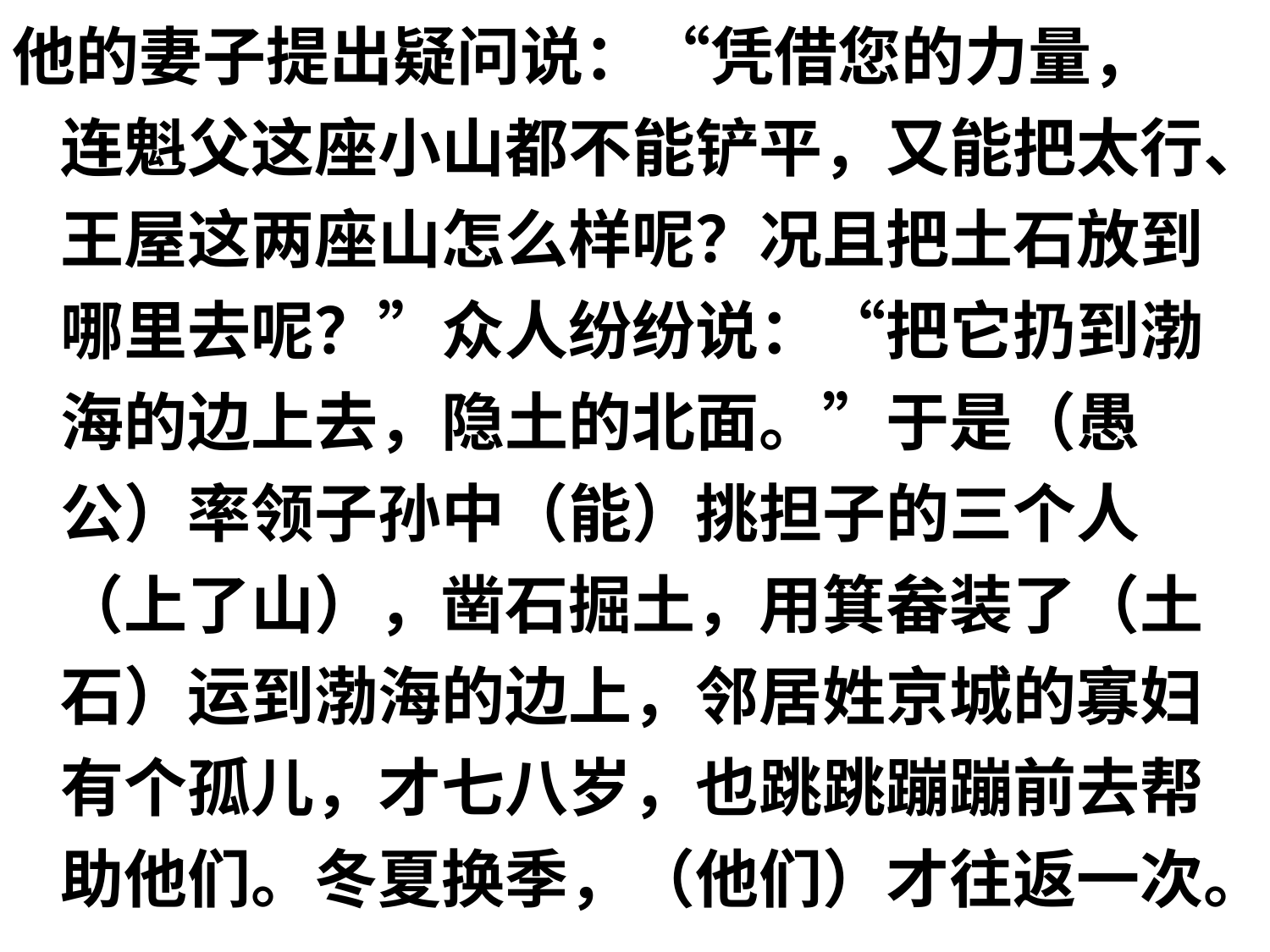

他的妻子提出疑问说：“凭借您的力量，连魁父这座小山都不能铲平，又能把太行、王屋这两座山怎么样呢？况且把土石放到哪里去呢？”众人纷纷说：“把它扔到渤海的边上去，隐土的北面。”于是（愚公）率领子孙中（能）挑担子的三个人（上了山），凿石掘土，用箕畚装了（土石）运到渤海的边上，邻居姓京城的寡妇有个孤儿，才七八岁，也跳跳蹦蹦前去帮助他们。冬夏换季，（他们）才往返一次。

#